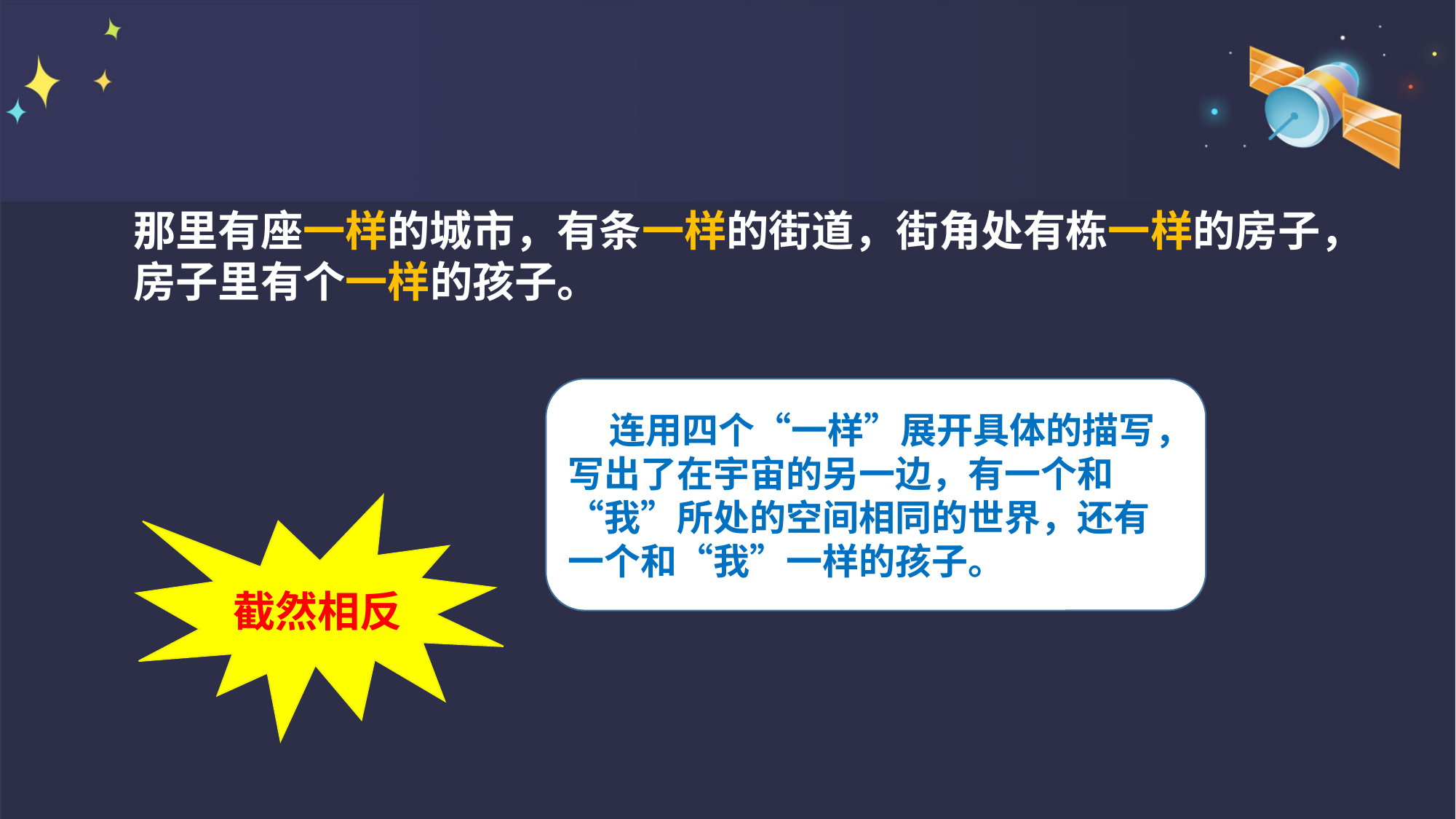

那里有座一样的城市，有条一样的街道，街角处有栋一样的房子，房子里有个一样的孩子。
    连用四个“一样”展开具体的描写，写出了在宇宙的另一边，有一个和“我”所处的空间相同的世界，还有一个和“我”一样的孩子。
截然相反